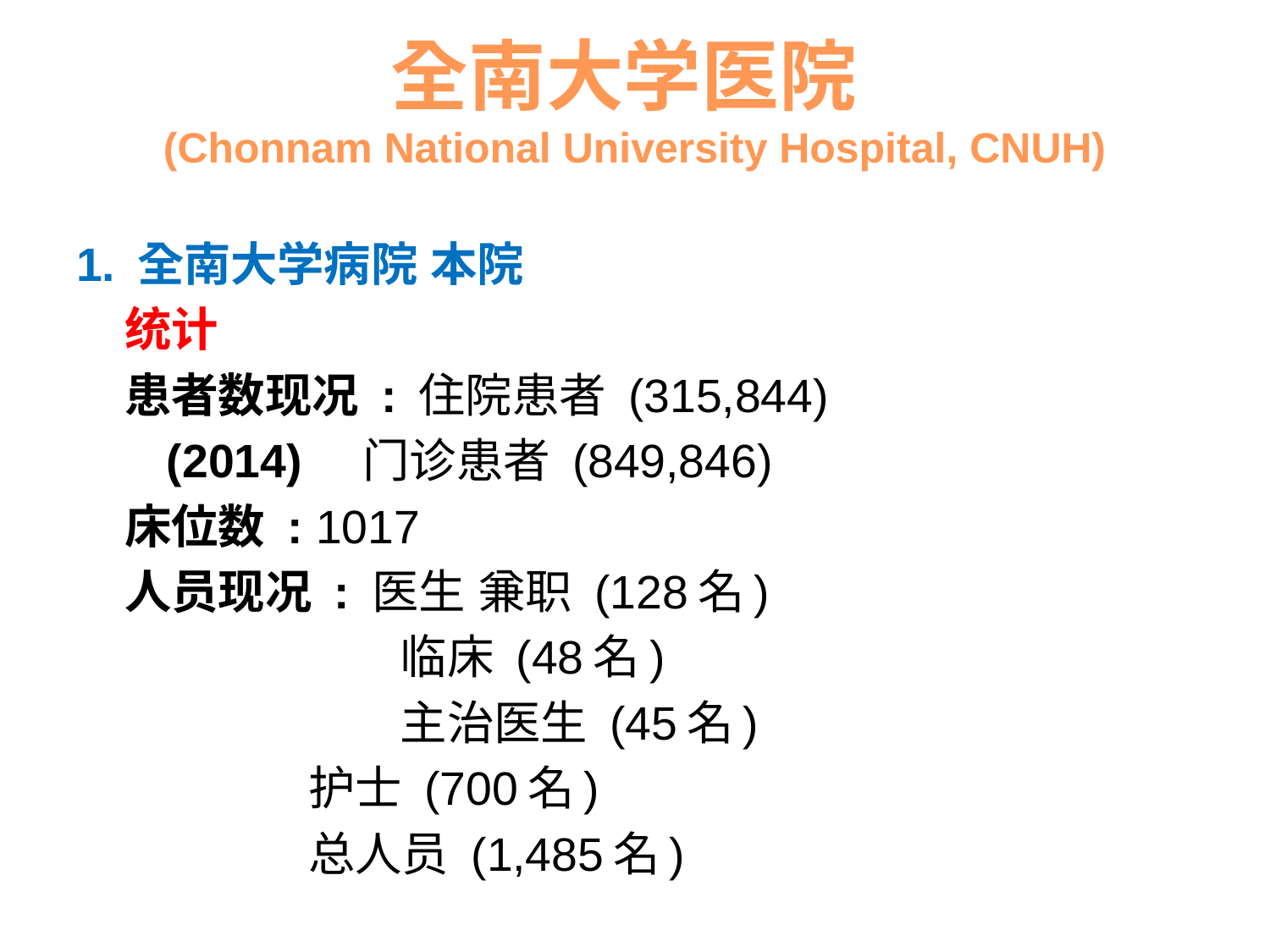

# 全南大学医院 (Chonnam National University Hospital, CNUH)
1. 全南大学病院 本院
   统计
   患者数现况 : 住院患者 (315,844)
       (2014)    门诊患者 (849,846)
   床位数 : 1017
   人员现况 : 医生 兼职 (128名)
                        临床 (48名)
                        主治医生 (45名)
                 护士 (700名)
                 总人员 (1,485名)